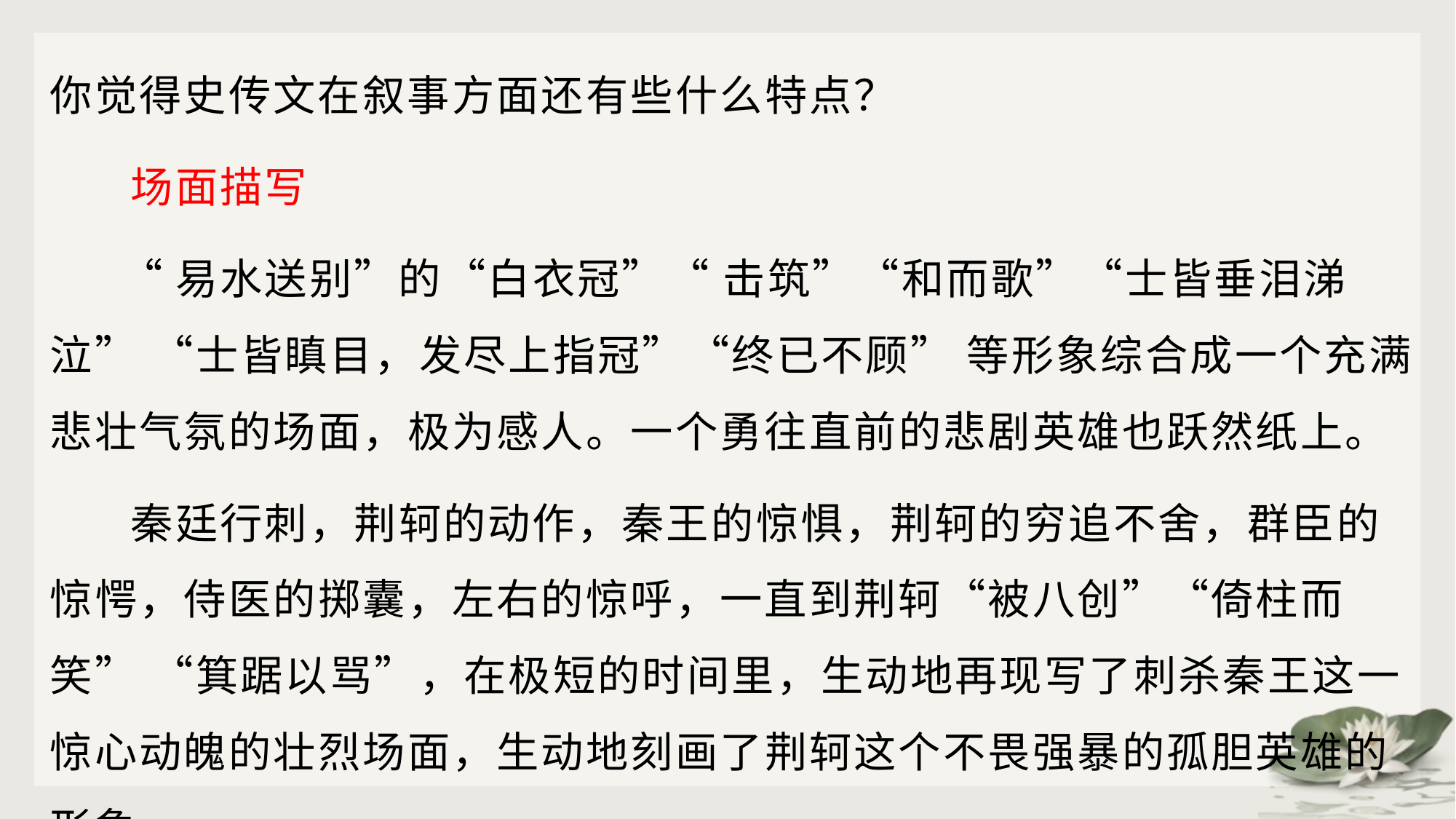

你觉得史传文在叙事方面还有些什么特点？
      场面描写
      “易水送别”的“白衣冠”“ 击筑”“和而歌”“士皆垂泪涕泣” “士皆瞋目，发尽上指冠”“终已不顾” 等形象综合成一个充满悲壮气氛的场面，极为感人。一个勇往直前的悲剧英雄也跃然纸上。
      秦廷行刺，荆轲的动作，秦王的惊惧，荆轲的穷追不舍，群臣的惊愕，侍医的掷囊，左右的惊呼，一直到荆轲“被八创”“倚柱而笑” “箕踞以骂”，在极短的时间里，生动地再现写了刺杀秦王这一惊心动魄的壮烈场面，生动地刻画了荆轲这个不畏强暴的孤胆英雄的形象。